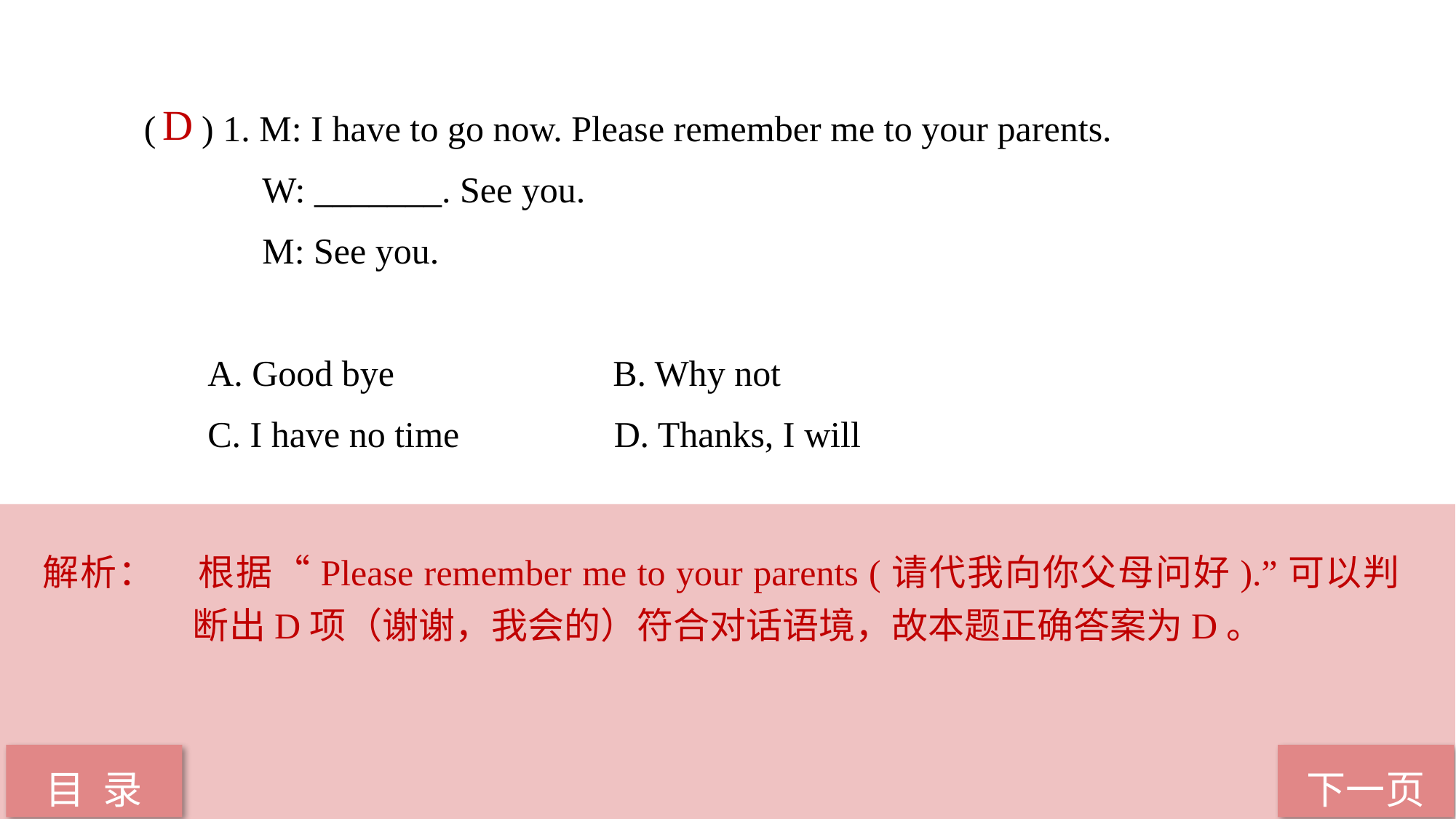

(     ) 1. M: I have to go now. Please remember me to your parents.
             W: _______. See you.
             M: See you.

       A. Good bye                        B. Why not
       C. I have no time                 D. Thanks, I will
 D
解析：	根据“Please remember me to your parents (请代我向你父母问好).”可以判断出D项（谢谢，我会的）符合对话语境，故本题正确答案为D。